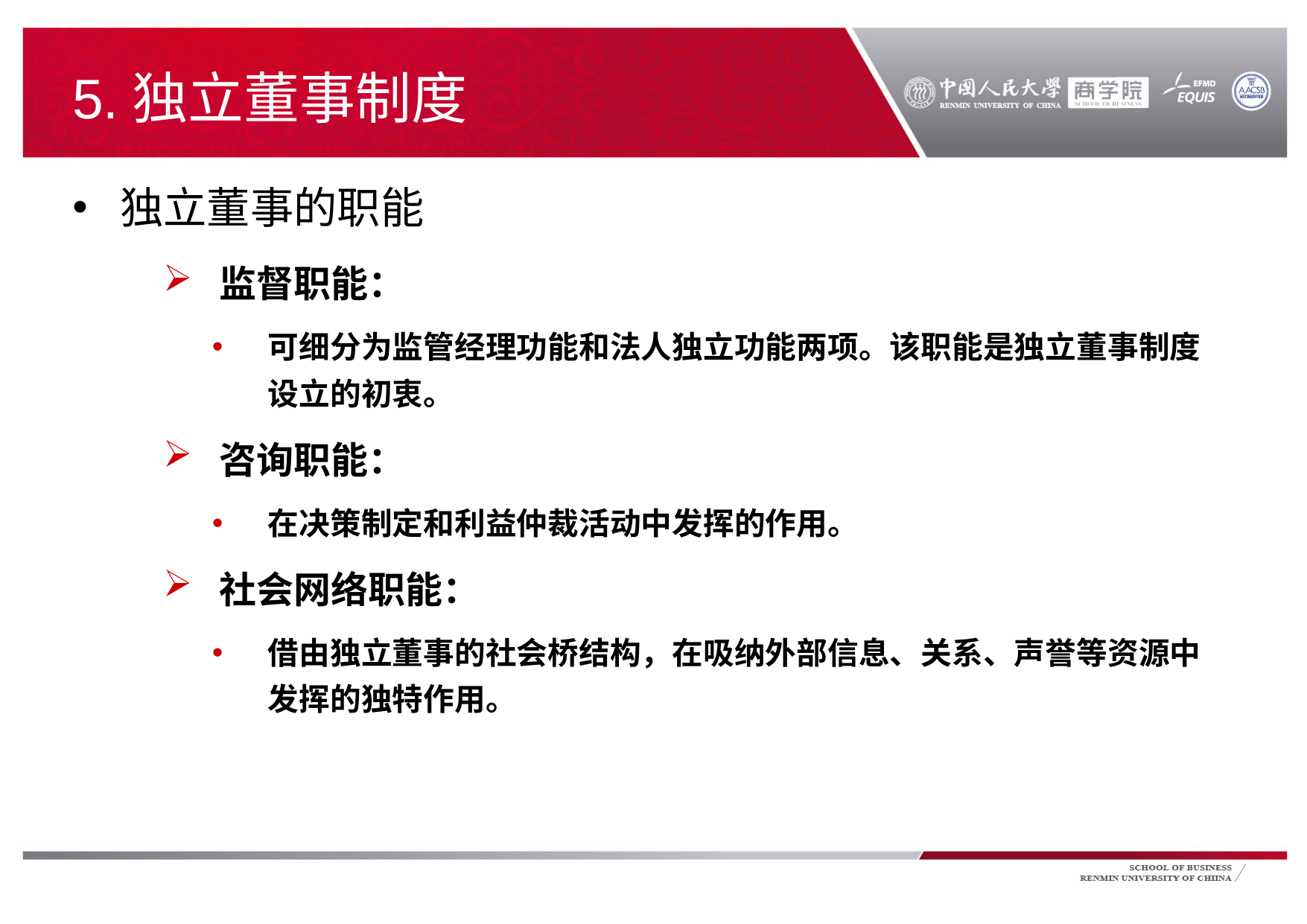

# 5.独立董事制度
独立董事的职能
监督职能：
可细分为监管经理功能和法人独立功能两项。该职能是独立董事制度设立的初衷。
咨询职能：
在决策制定和利益仲裁活动中发挥的作用。
社会网络职能：
借由独立董事的社会桥结构，在吸纳外部信息、关系、声誉等资源中发挥的独特作用。